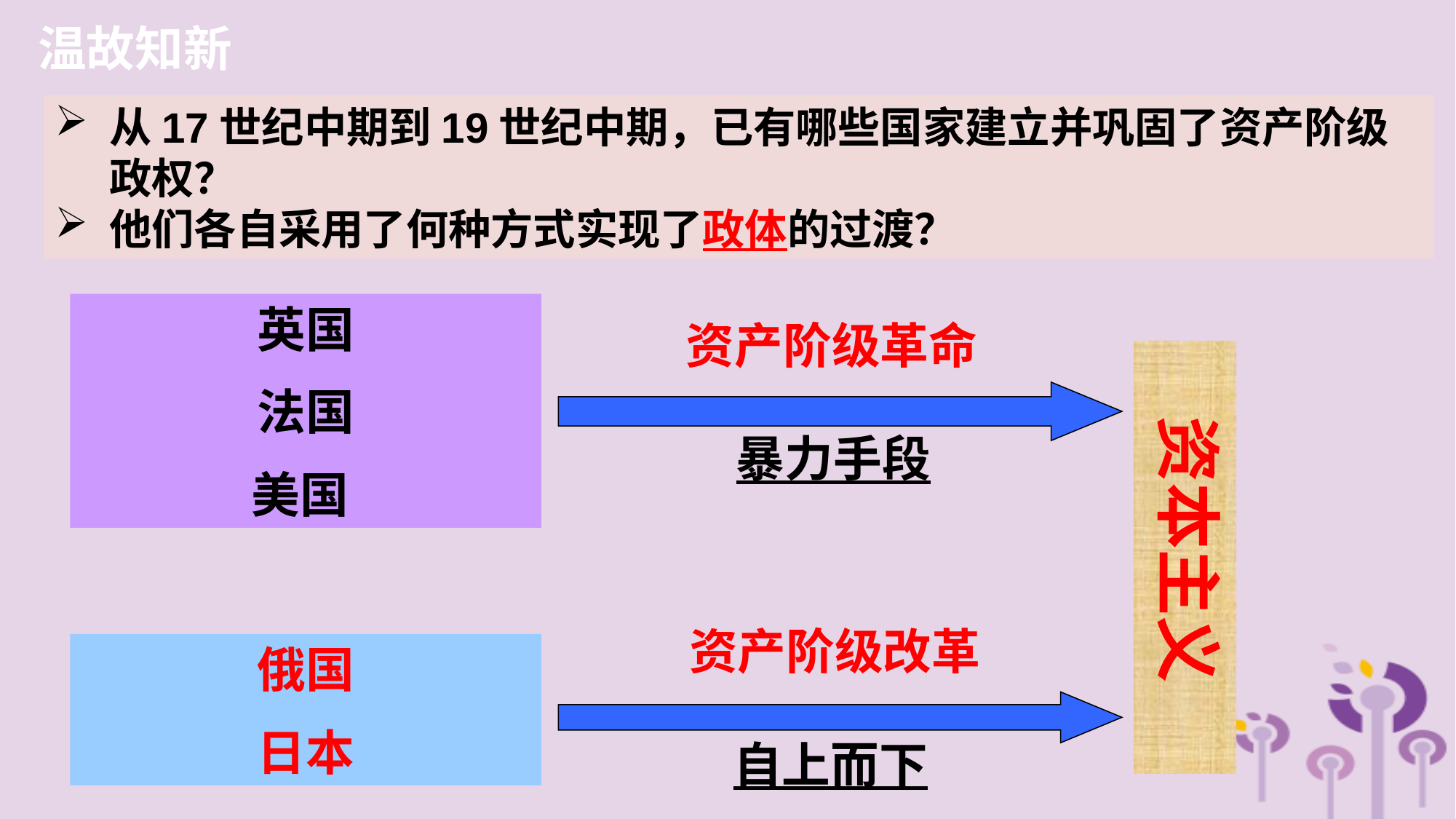

温故知新
从17世纪中期到19世纪中期，已有哪些国家建立并巩固了资产阶级政权？
他们各自采用了何种方式实现了政体的过渡？
英国
法国
美国
资产阶级革命
资本主义

暴力手段
资产阶级改革
俄国
日本

自上而下